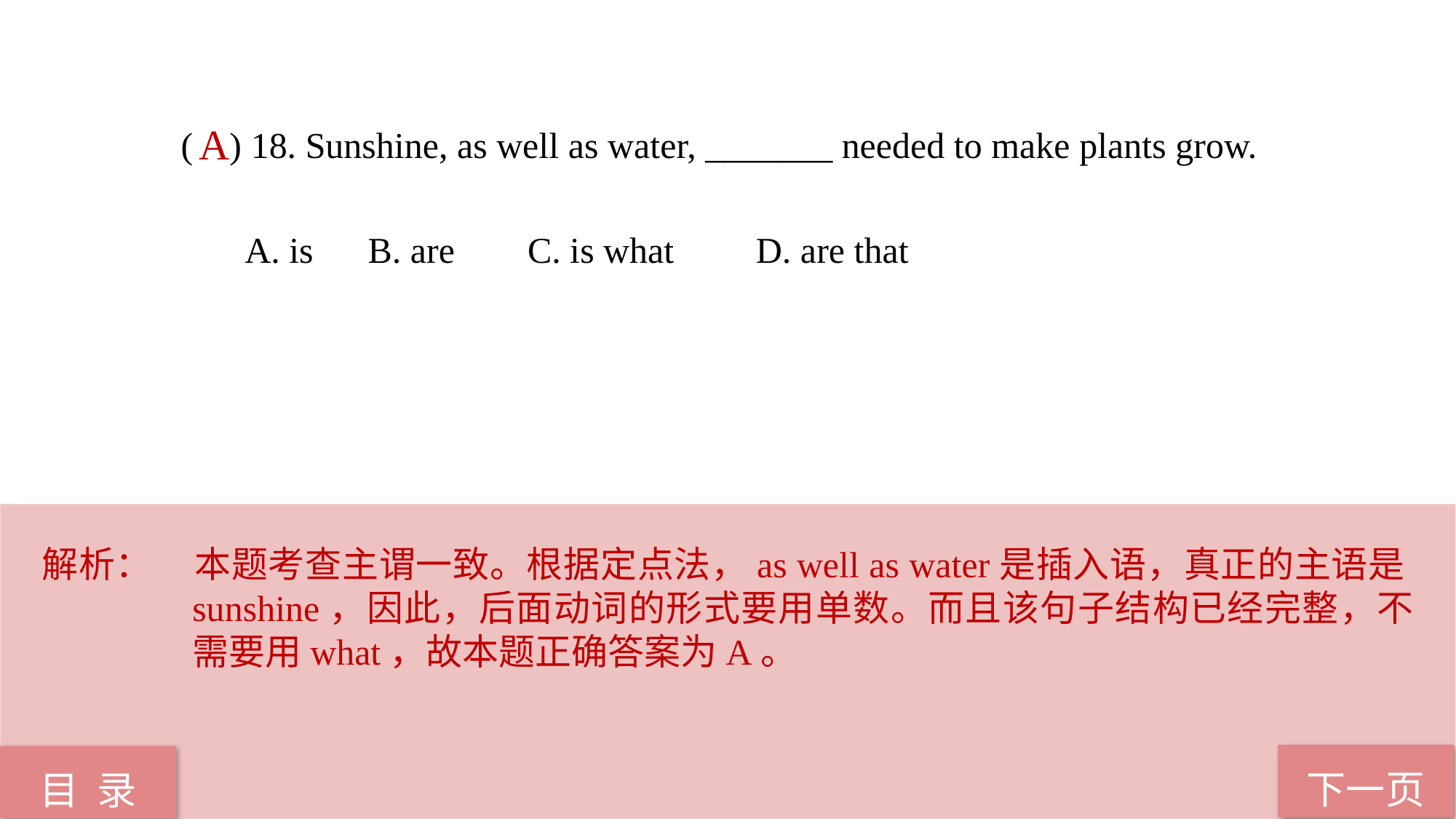

(    ) 18. Sunshine, as well as water, _______ needed to make plants grow.

       A. is      B. are        C. is what         D. are that

A
解析：	本题考查主谓一致。根据定点法，as well as water是插入语，真正的主语是sunshine，因此，后面动词的形式要用单数。而且该句子结构已经完整，不需要用what，故本题正确答案为A。